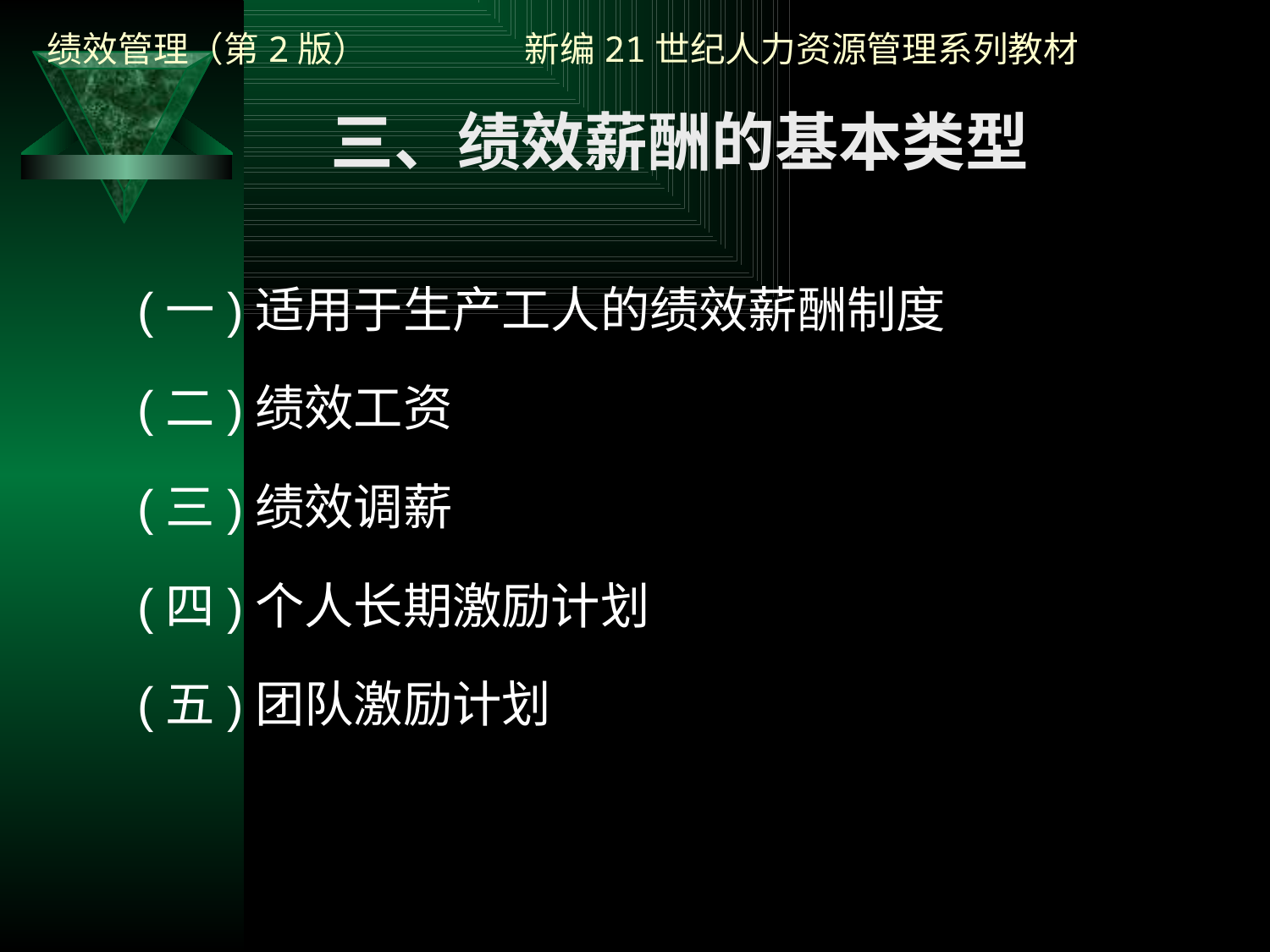

三、绩效薪酬的基本类型
(一)适用于生产工人的绩效薪酬制度
(二)绩效工资
(三)绩效调薪
(四)个人长期激励计划
(五)团队激励计划